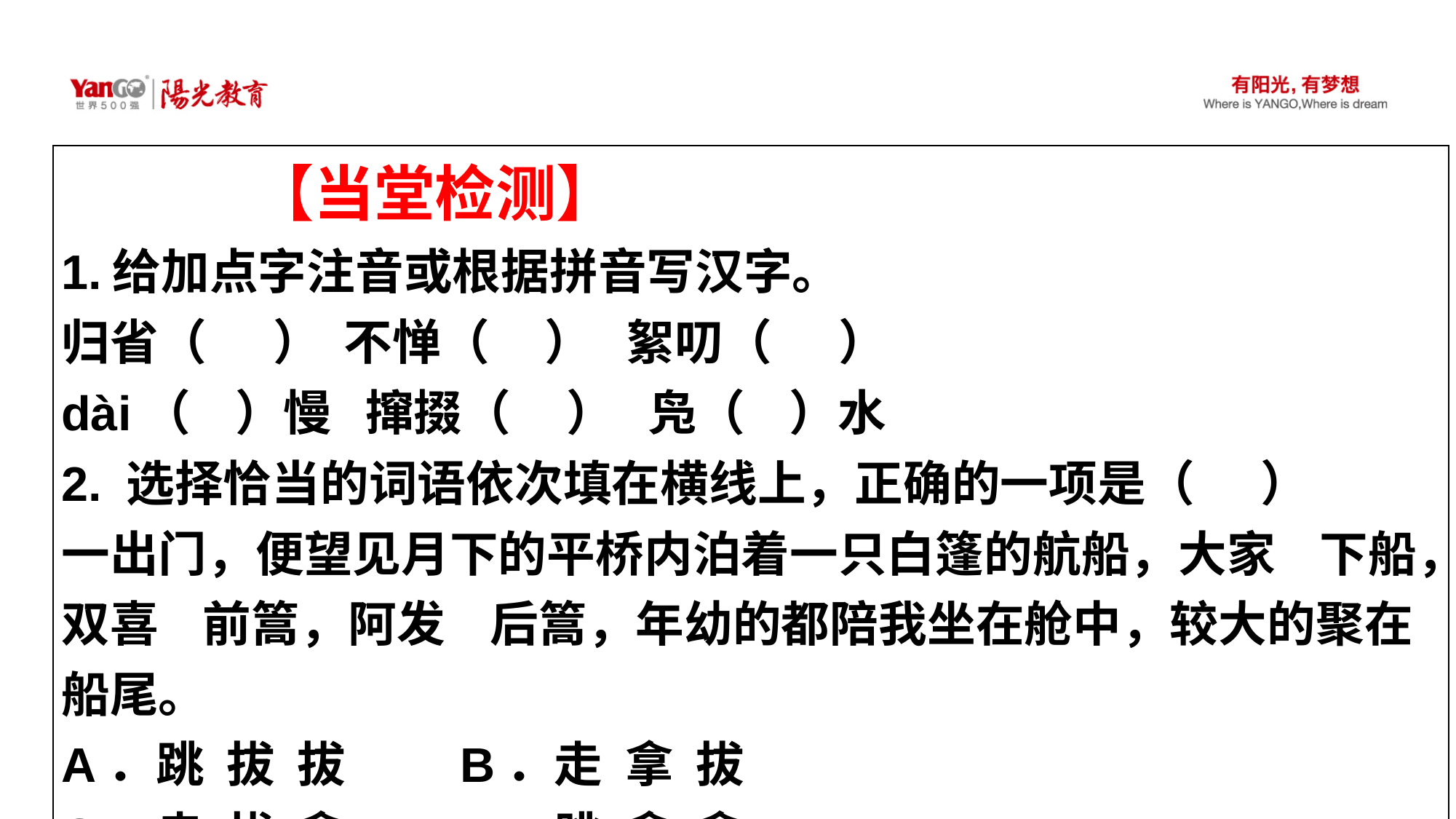

| 【当堂检测】 1.给加点字注音或根据拼音写汉字。 归省（ ） 不惮（ ） 絮叨（ ） dài（ ）慢 撺掇（ ） 凫（ ）水 2. 选择恰当的词语依次填在横线上，正确的一项是（ ） 一出门，便望见月下的平桥内泊着一只白篷的航船，大家 下船，双喜 前篙，阿发 后篙，年幼的都陪我坐在舱中，较大的聚在船尾。 A．跳 拔 拔 B．走 拿 拔 C．走 拔 拿 D．跳 拿 拿 |
| --- |